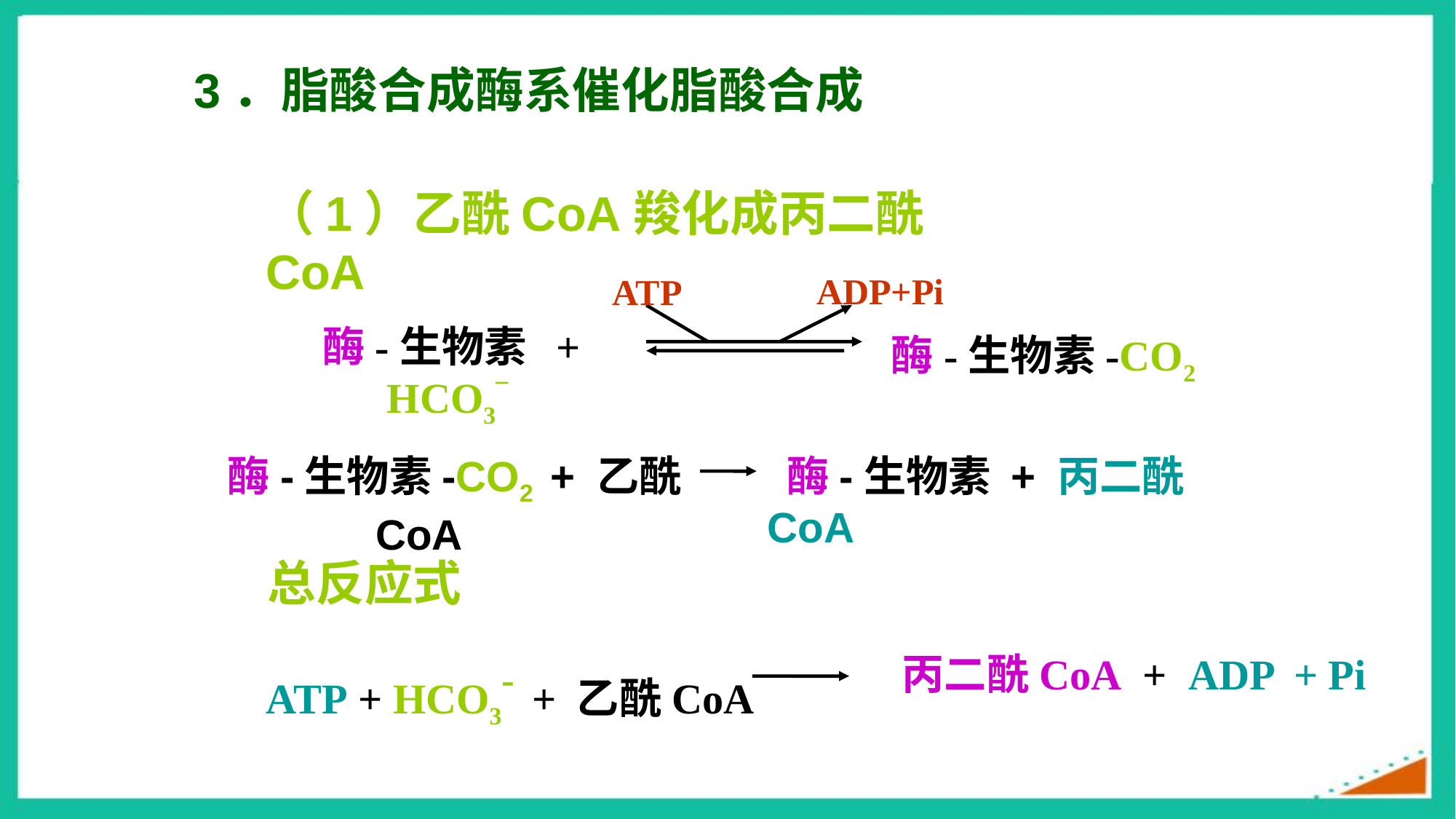

3．脂酸合成酶系催化脂酸合成
（1）乙酰CoA羧化成丙二酰CoA
  ADP+Pi
   ATP

酶-生物素  +  HCO3¯
酶-生物素-CO2

酶-生物素-CO2  + 乙酰CoA
 酶-生物素 + 丙二酰CoA

总反应式
ATP + HCO3-  + 乙酰CoA
 丙二酰CoA  +  ADP  + Pi